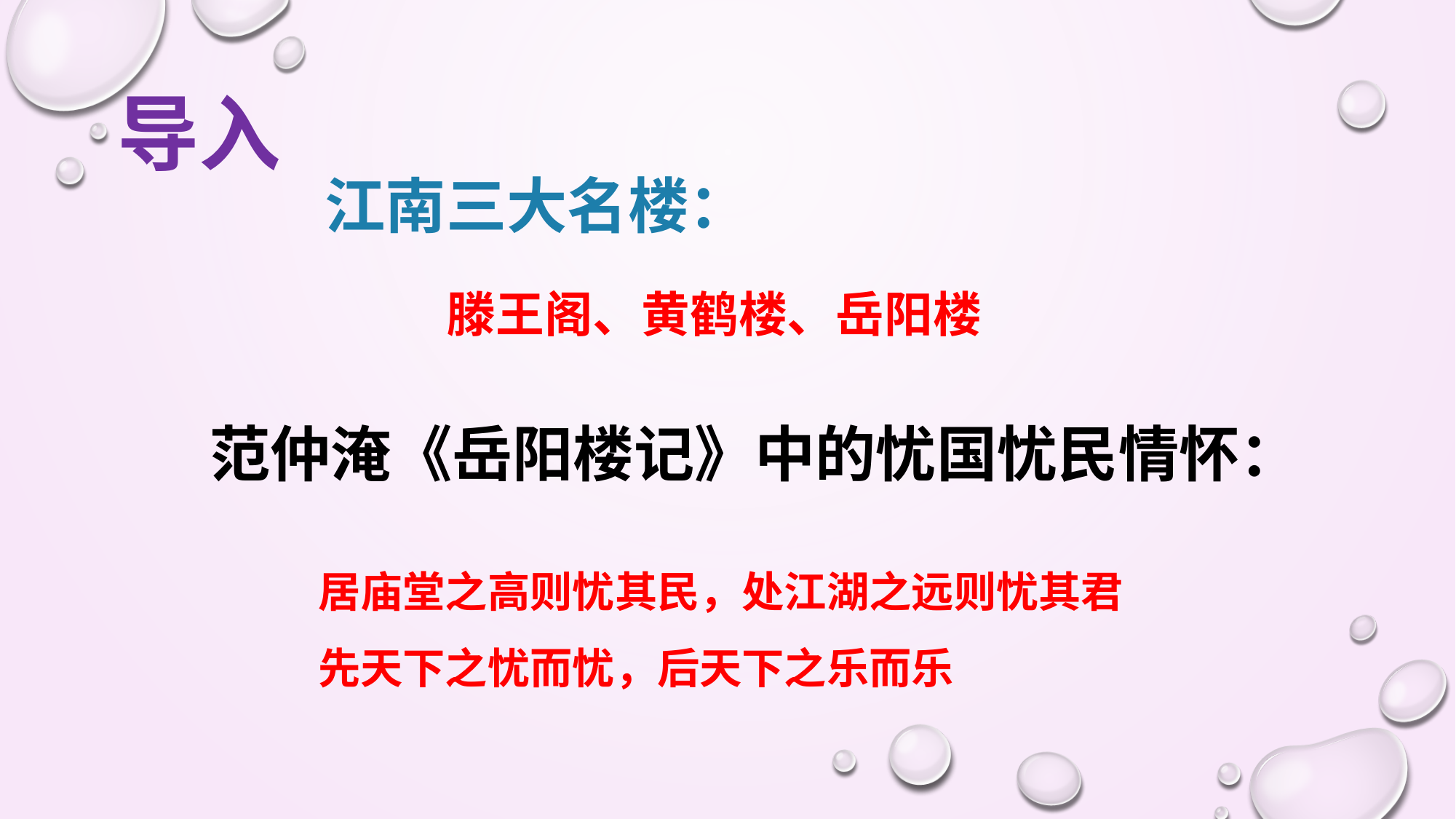

导入
江南三大名楼：
滕王阁、黄鹤楼、岳阳楼
范仲淹《岳阳楼记》中的忧国忧民情怀：
居庙堂之高则忧其民，处江湖之远则忧其君
先天下之忧而忧，后天下之乐而乐